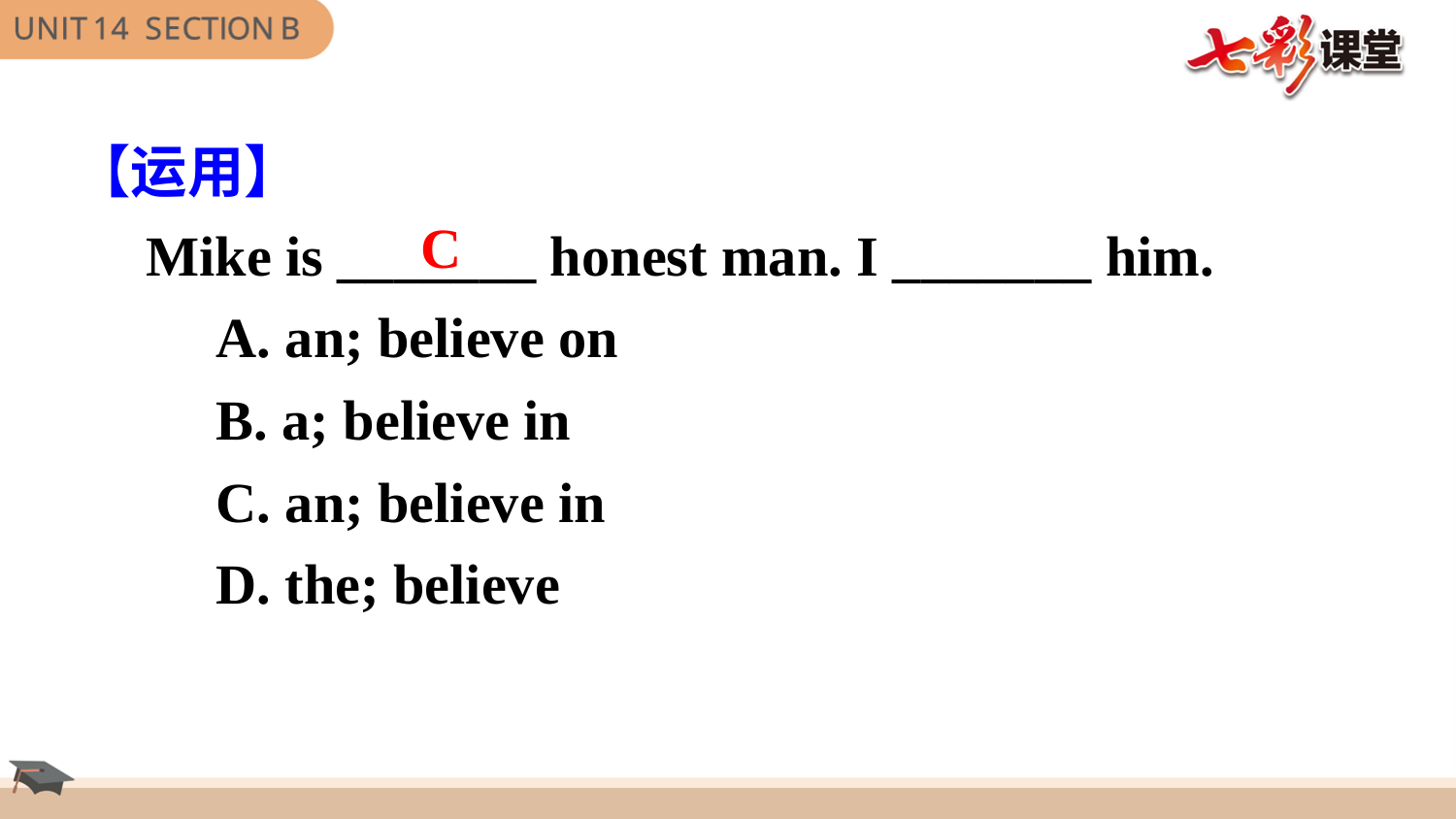

【运用】
C
Mike is _______ honest man. I _______ him.
     A. an; believe on
     B. a; believe in
     C. an; believe in
     D. the; believe